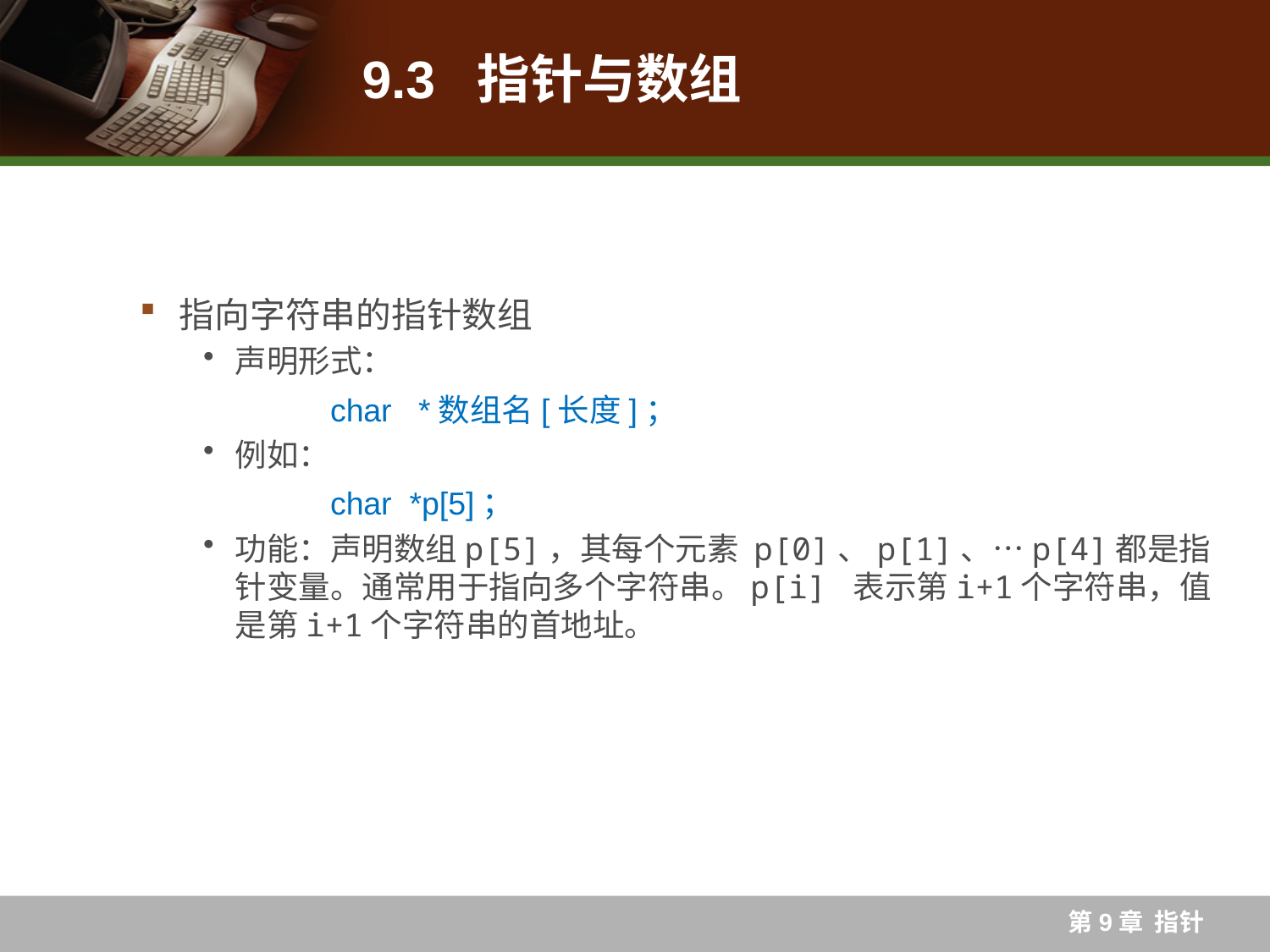

# 9.3  指针与数组
指向字符串的指针数组
声明形式：
	char   *数组名[长度]；
例如：
	char  *p[5]；
功能：声明数组p[5]，其每个元素 p[0]、p[1]、…p[4]都是指针变量。通常用于指向多个字符串。p[i] 表示第i+1个字符串，值是第i+1个字符串的首地址。

第9章  指针